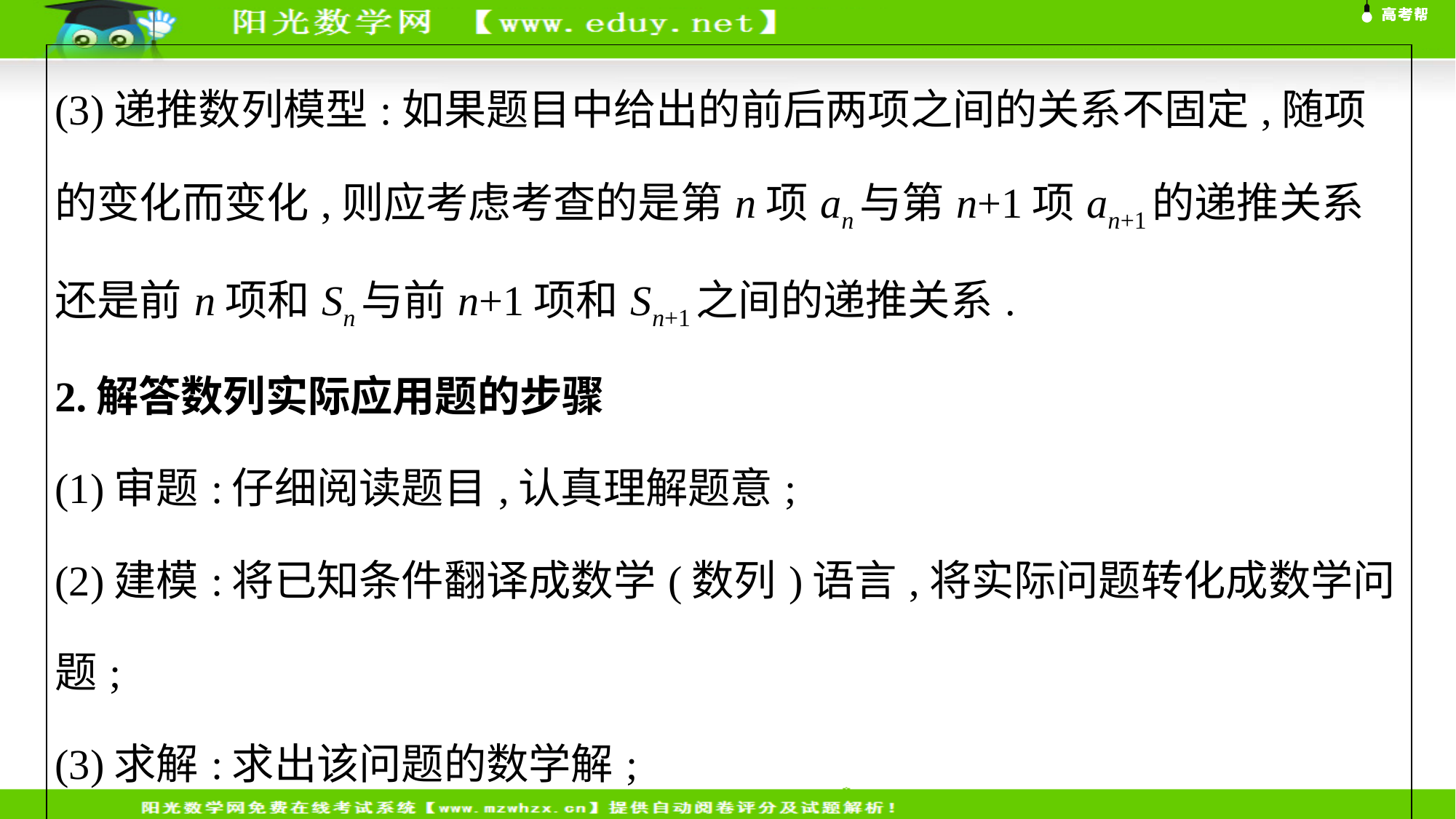

| (3)递推数列模型:如果题目中给出的前后两项之间的关系不固定,随项的变化而变化,则应考虑考查的是第n项an与第n+1项an+1的递推关系还是前n项和Sn与前n+1项和Sn+1之间的递推关系. 2.解答数列实际应用题的步骤 (1)审题:仔细阅读题目,认真理解题意; (2)建模:将已知条件翻译成数学(数列)语言,将实际问题转化成数学问题; (3)求解:求出该问题的数学解; (4)还原:将所求结果还原到实际问题中. 在实际问题中建立数列模型时,一般有两种途径:一是先从特例入手,归纳猜想,再推广到一般结论;二是先从一般入手,找到递推关系,再进行求解. |
| --- |